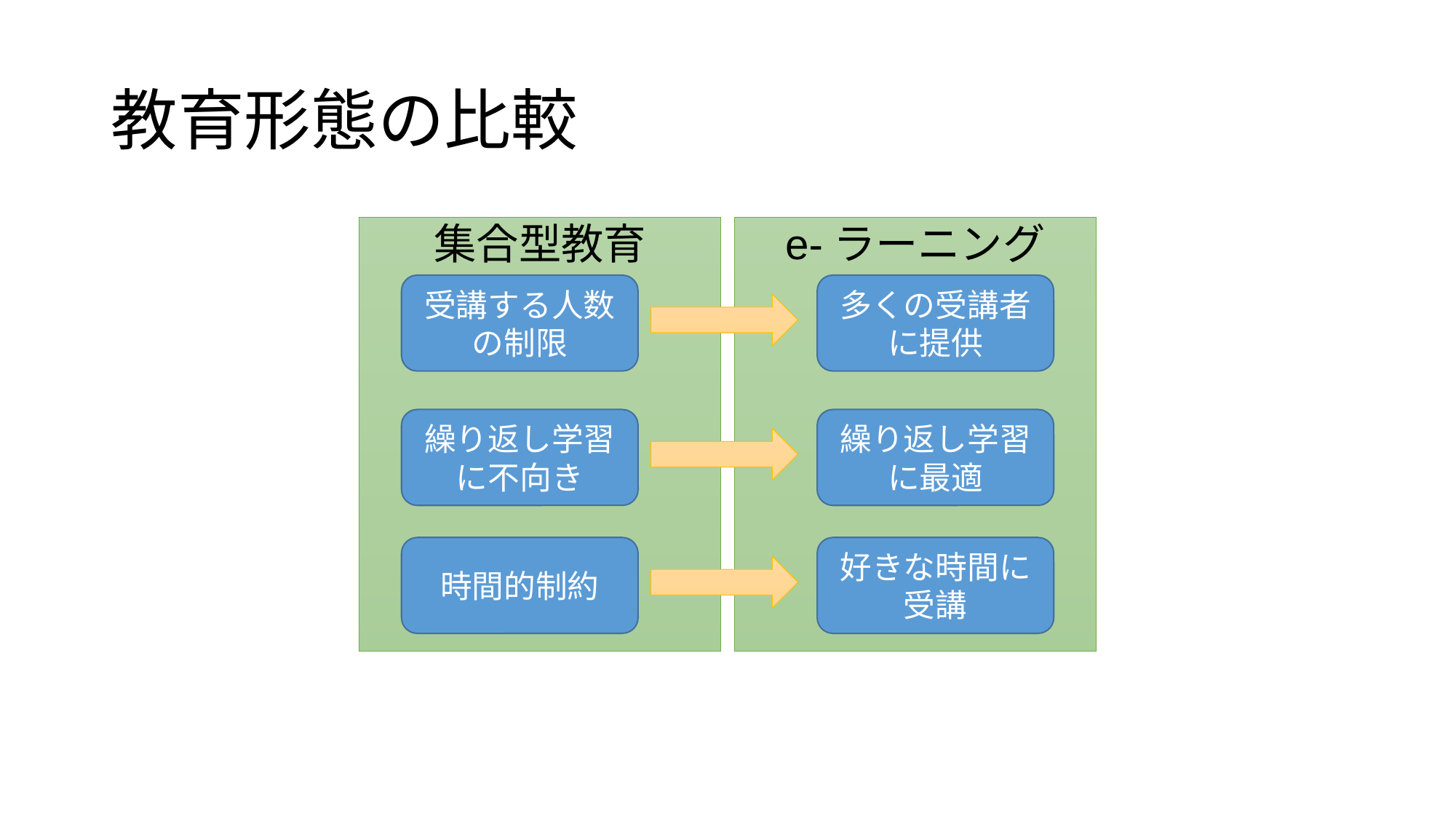

# 教育形態の比較
集合型教育
e-ラーニング
受講する人数の制限
多くの受講者に提供

繰り返し学習に不向き
繰り返し学習に最適

時間的制約
好きな時間に受講